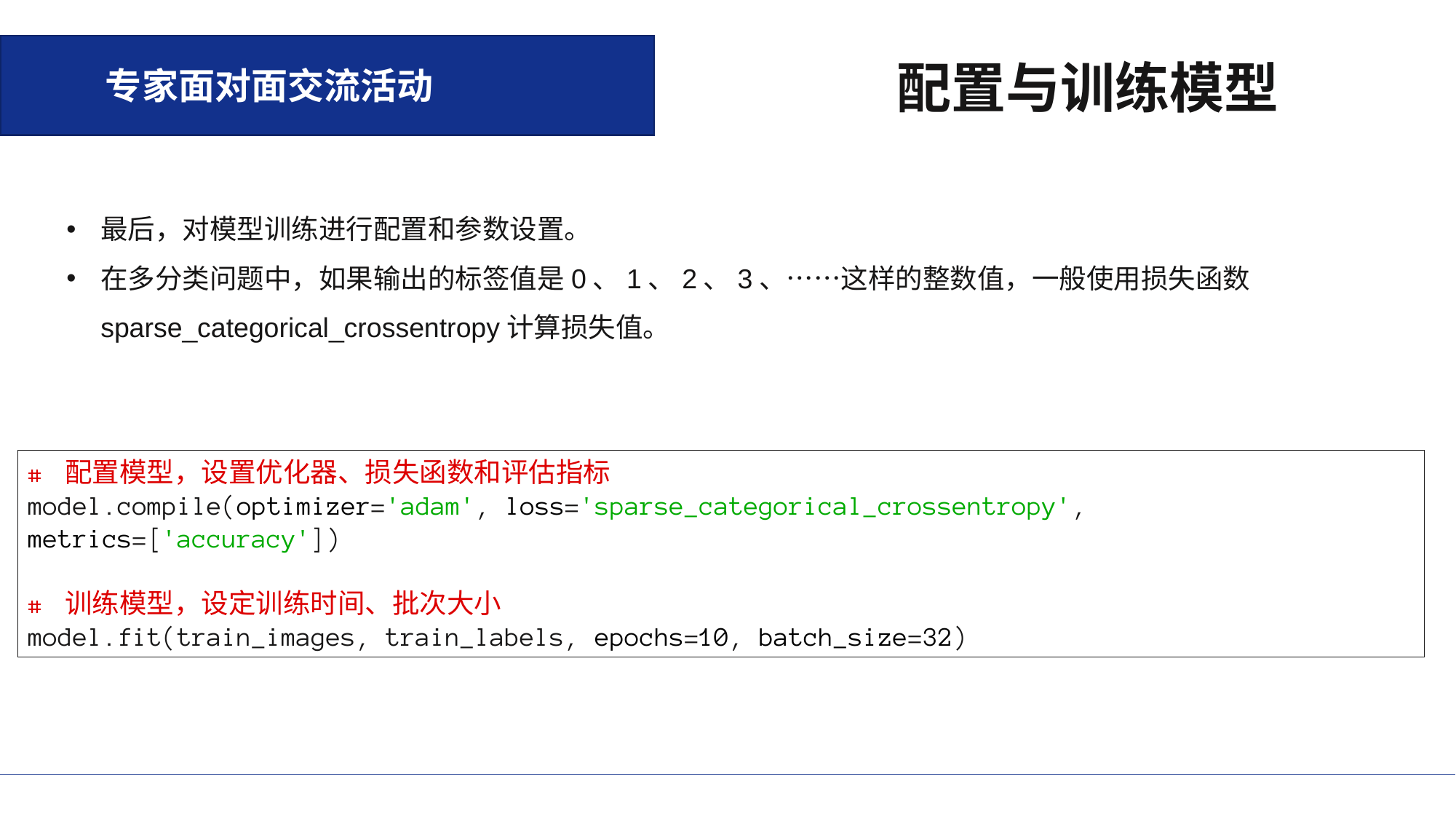

专家面对面交流活动
配置与训练模型
最后，对模型训练进行配置和参数设置。
在多分类问题中，如果输出的标签值是0、1、2、3、……这样的整数值，一般使用损失函数sparse_categorical_crossentropy计算损失值。
# 配置模型，设置优化器、损失函数和评估指标 model.compile(optimizer='adam', loss='sparse_categorical_crossentropy', metrics=['accuracy']) # 训练模型，设定训练时间、批次大小 model.fit(train_images, train_labels, epochs=10, batch_size=32)